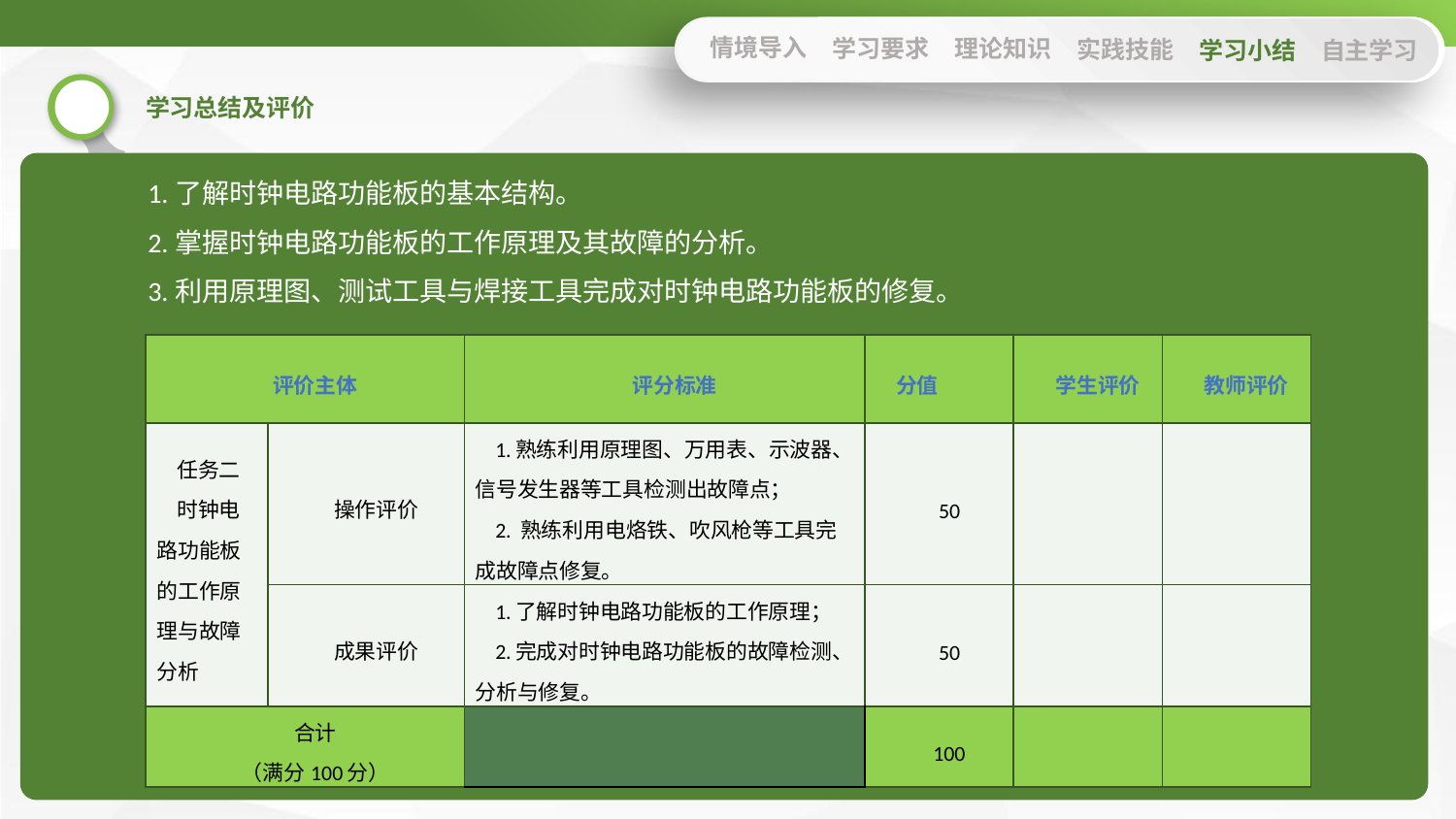

情境导入
学习要求
理论知识
实践技能
学习小结
自主学习
1.了解时钟电路功能板的基本结构。
2.掌握时钟电路功能板的工作原理及其故障的分析。
3.利用原理图、测试工具与焊接工具完成对时钟电路功能板的修复。
| 评价主体 |  | 评分标准 | 分值 | 学生评价 | 教师评价 |
| --- | --- | --- | --- | --- | --- |
| 任务二 时钟电路功能板的工作原理与故障分析 | 操作评价 | 1.熟练利用原理图、万用表、示波器、信号发生器等工具检测出故障点； 2. 熟练利用电烙铁、吹风枪等工具完成故障点修复。 | 50 |  |  |
|  | 成果评价 | 1.了解时钟电路功能板的工作原理； 2.完成对时钟电路功能板的故障检测、分析与修复。 | 50 |  |  |
| 合计 （满分100分） |  |  | 100 |  |  |